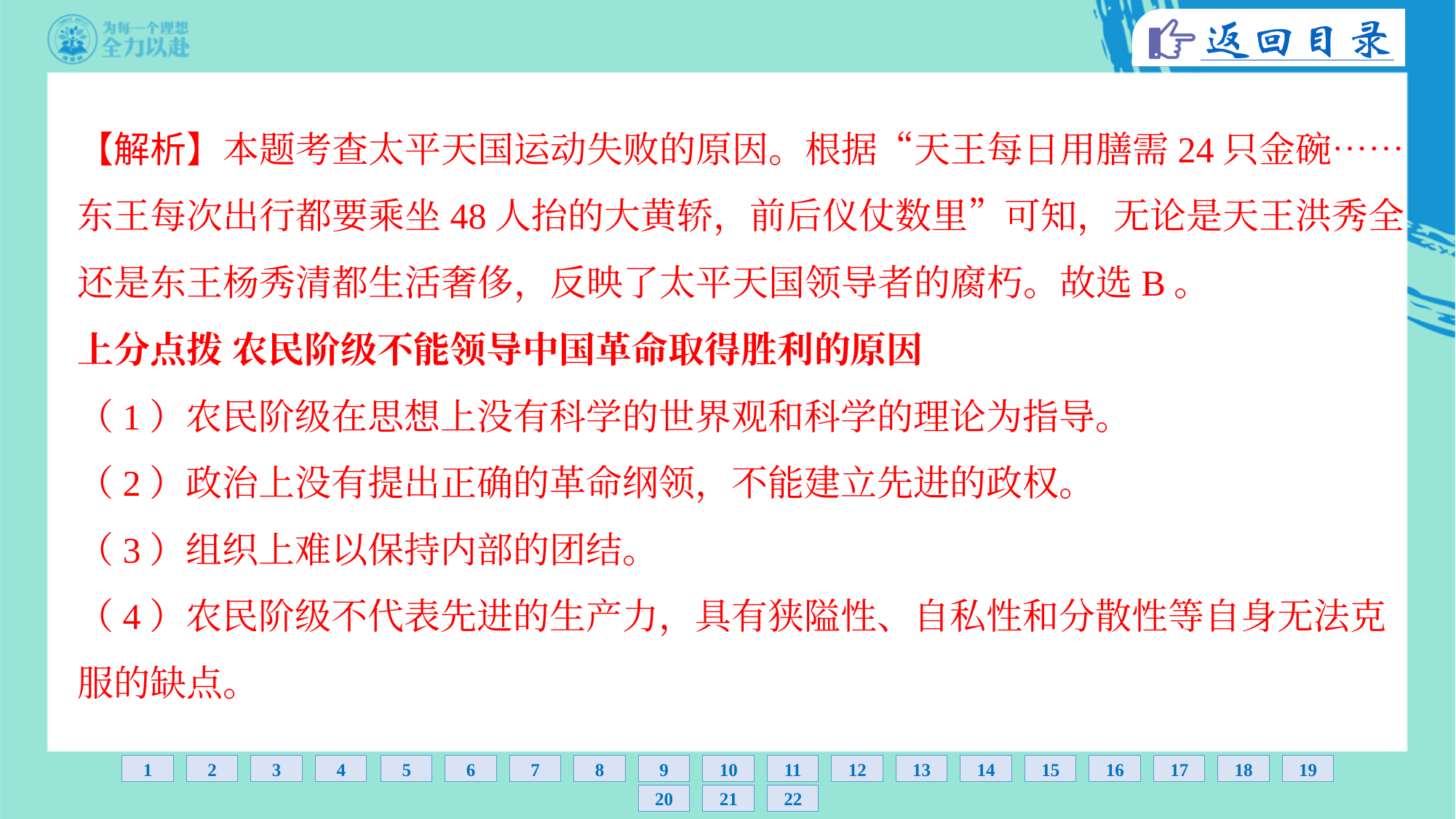

【解析】本题考查太平天国运动失败的原因。根据“天王每日用膳需24只金碗……
东王每次出行都要乘坐48人抬的大黄轿，前后仪仗数里”可知，无论是天王洪秀全
还是东王杨秀清都生活奢侈，反映了太平天国领导者的腐朽。故选B。
上分点拨 农民阶级不能领导中国革命取得胜利的原因
（1）农民阶级在思想上没有科学的世界观和科学的理论为指导。
（2）政治上没有提出正确的革命纲领，不能建立先进的政权。
（3）组织上难以保持内部的团结。
（4）农民阶级不代表先进的生产力，具有狭隘性、自私性和分散性等自身无法克
服的缺点。